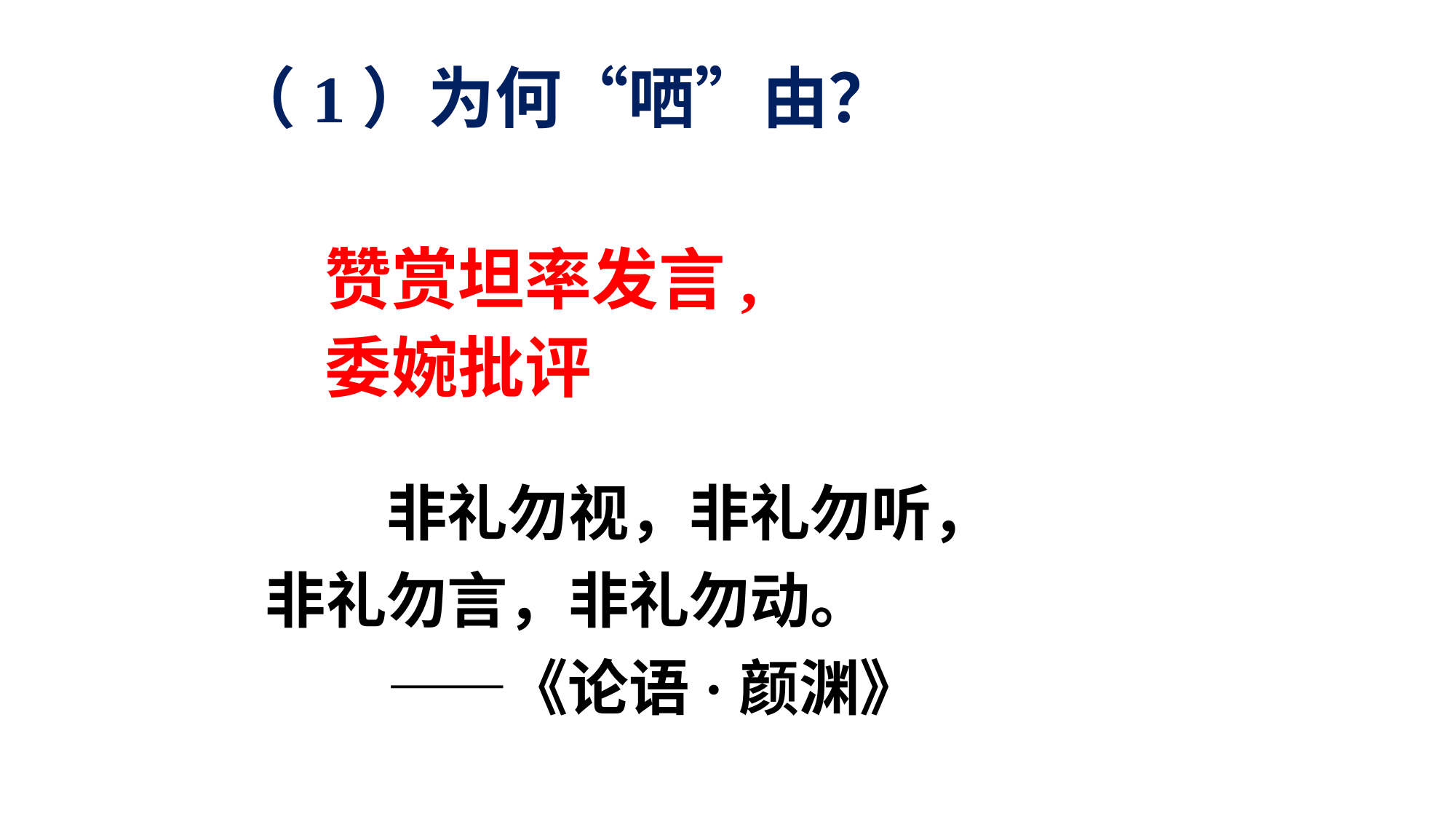

（1）为何“哂”由？
赞赏坦率发言,
委婉批评
　　非礼勿视，非礼勿听，
非礼勿言，非礼勿动。
　　——《论语·颜渊》